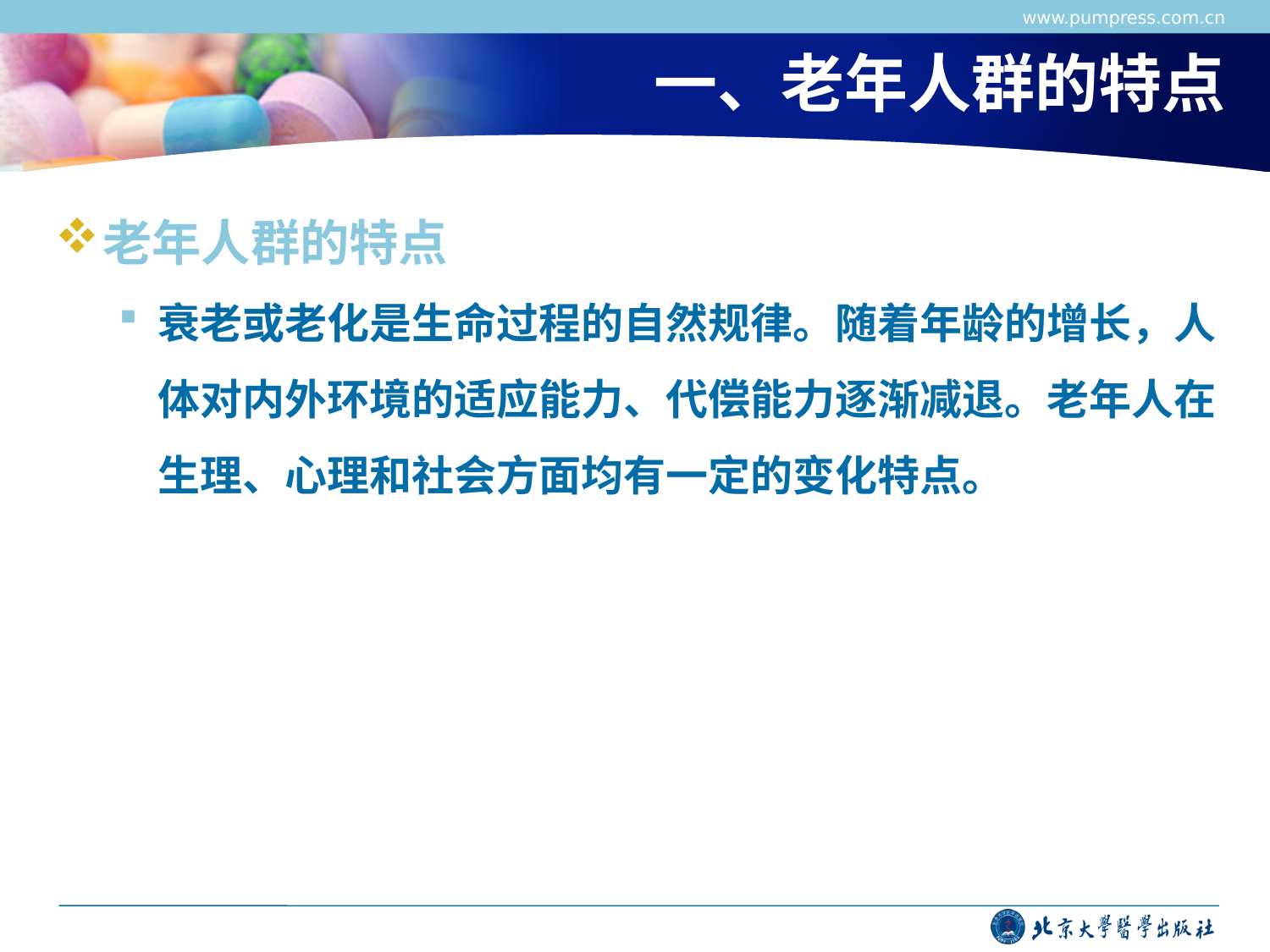

www.pumpress.com.cn
# 一、老年人群的特点
老年人群的特点
衰老或老化是生命过程的自然规律。随着年龄的增长，人体对内外环境的适应能力、代偿能力逐渐减退。老年人在生理、心理和社会方面均有一定的变化特点。